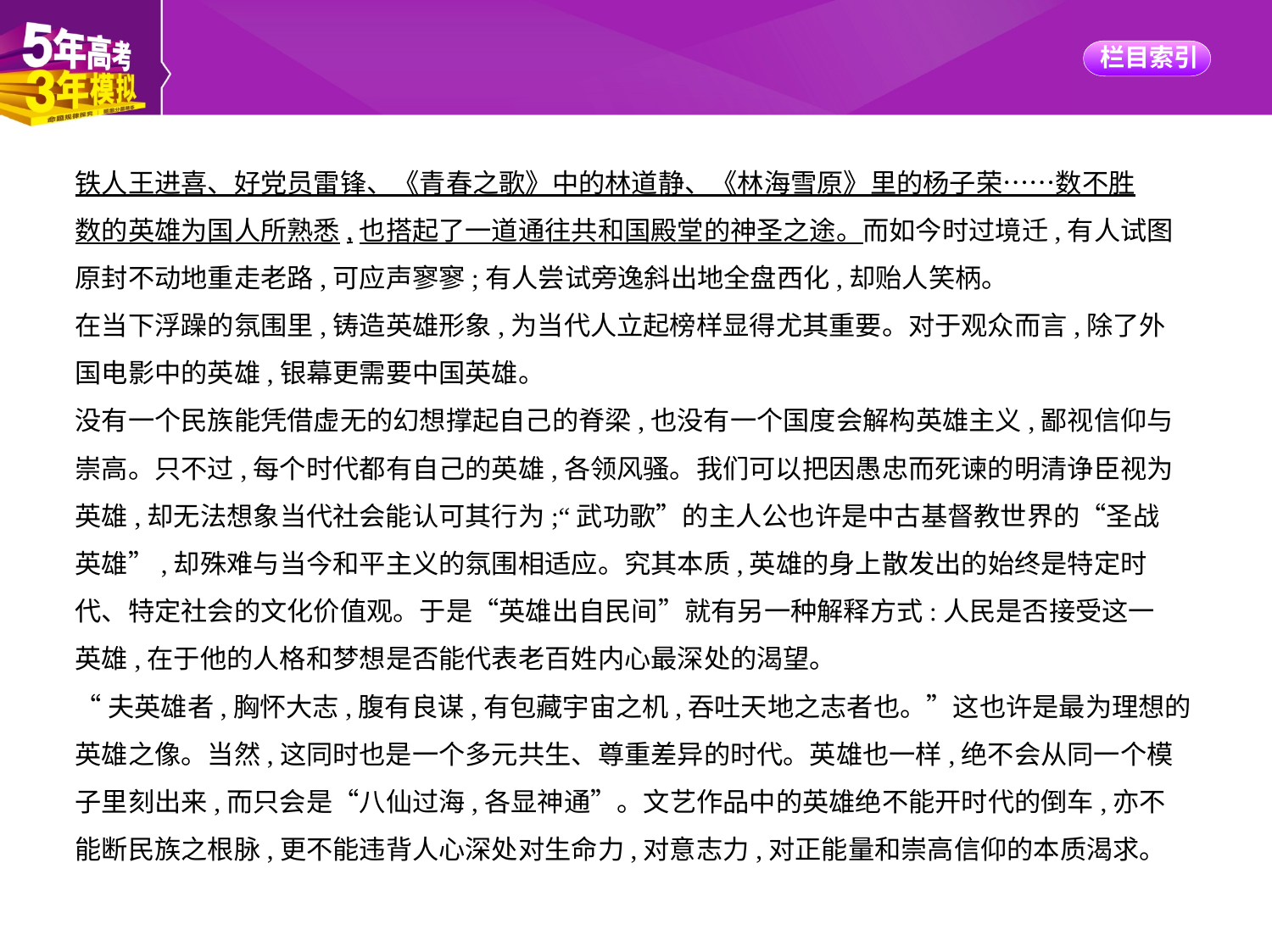

铁人王进喜、好党员雷锋、《青春之歌》中的林道静、《林海雪原》里的杨子荣……数不胜
数的英雄为国人所熟悉,也搭起了一道通往共和国殿堂的神圣之途。而如今时过境迁,有人试图
原封不动地重走老路,可应声寥寥;有人尝试旁逸斜出地全盘西化,却贻人笑柄。
在当下浮躁的氛围里,铸造英雄形象,为当代人立起榜样显得尤其重要。对于观众而言,除了外
国电影中的英雄,银幕更需要中国英雄。
没有一个民族能凭借虚无的幻想撑起自己的脊梁,也没有一个国度会解构英雄主义,鄙视信仰与
崇高。只不过,每个时代都有自己的英雄,各领风骚。我们可以把因愚忠而死谏的明清诤臣视为
英雄,却无法想象当代社会能认可其行为;“武功歌”的主人公也许是中古基督教世界的“圣战
英雄”,却殊难与当今和平主义的氛围相适应。究其本质,英雄的身上散发出的始终是特定时
代、特定社会的文化价值观。于是“英雄出自民间”就有另一种解释方式:人民是否接受这一
英雄,在于他的人格和梦想是否能代表老百姓内心最深处的渴望。
“夫英雄者,胸怀大志,腹有良谋,有包藏宇宙之机,吞吐天地之志者也。”这也许是最为理想的
英雄之像。当然,这同时也是一个多元共生、尊重差异的时代。英雄也一样,绝不会从同一个模
子里刻出来,而只会是“八仙过海,各显神通”。文艺作品中的英雄绝不能开时代的倒车,亦不
能断民族之根脉,更不能违背人心深处对生命力,对意志力,对正能量和崇高信仰的本质渴求。